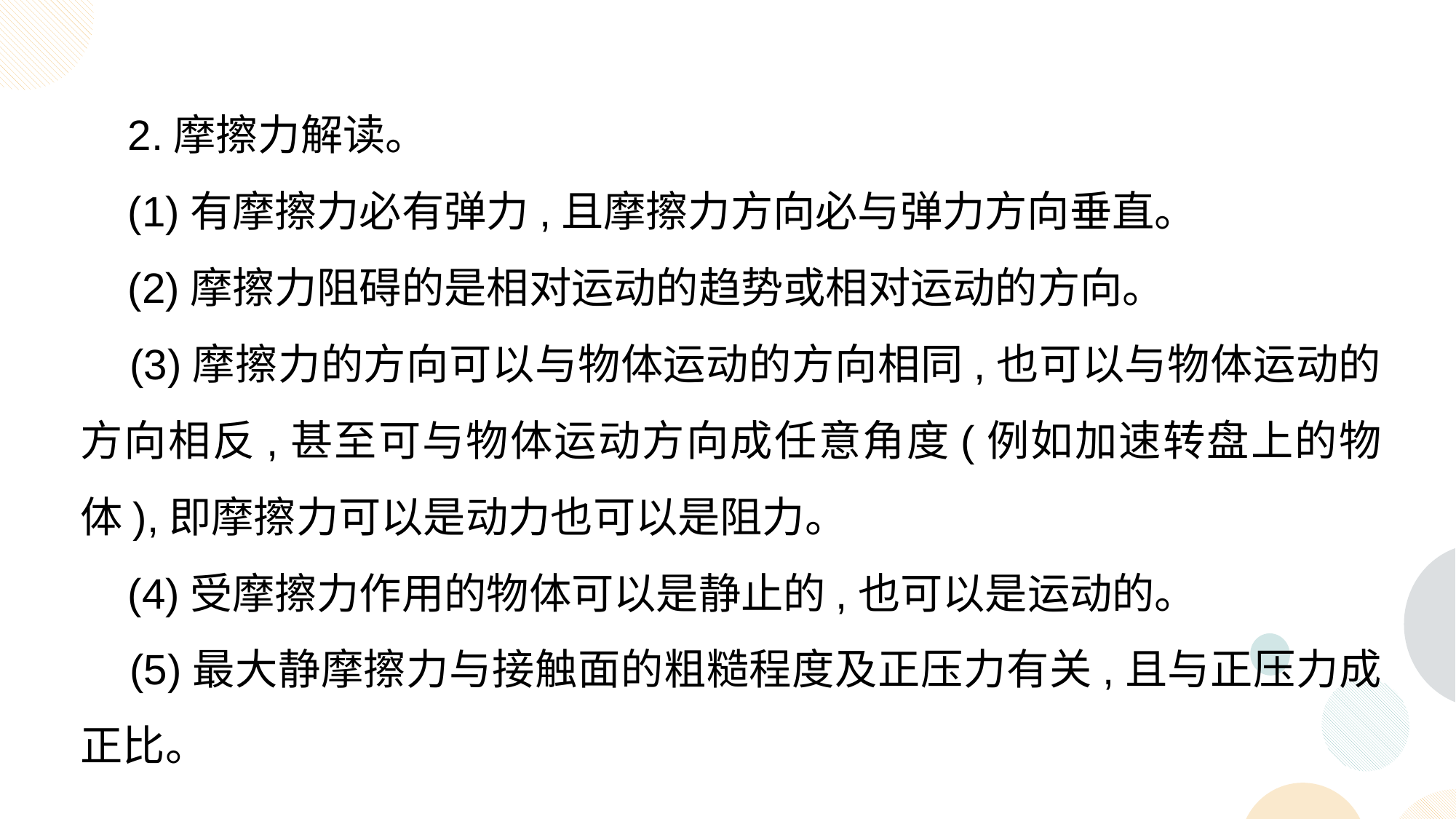

2.摩擦力解读。
    (1)有摩擦力必有弹力,且摩擦力方向必与弹力方向垂直。
    (2)摩擦力阻碍的是相对运动的趋势或相对运动的方向。
    (3)摩擦力的方向可以与物体运动的方向相同,也可以与物体运动的方向相反,甚至可与物体运动方向成任意角度(例如加速转盘上的物体),即摩擦力可以是动力也可以是阻力。
    (4)受摩擦力作用的物体可以是静止的,也可以是运动的。
    (5)最大静摩擦力与接触面的粗糙程度及正压力有关,且与正压力成正比。